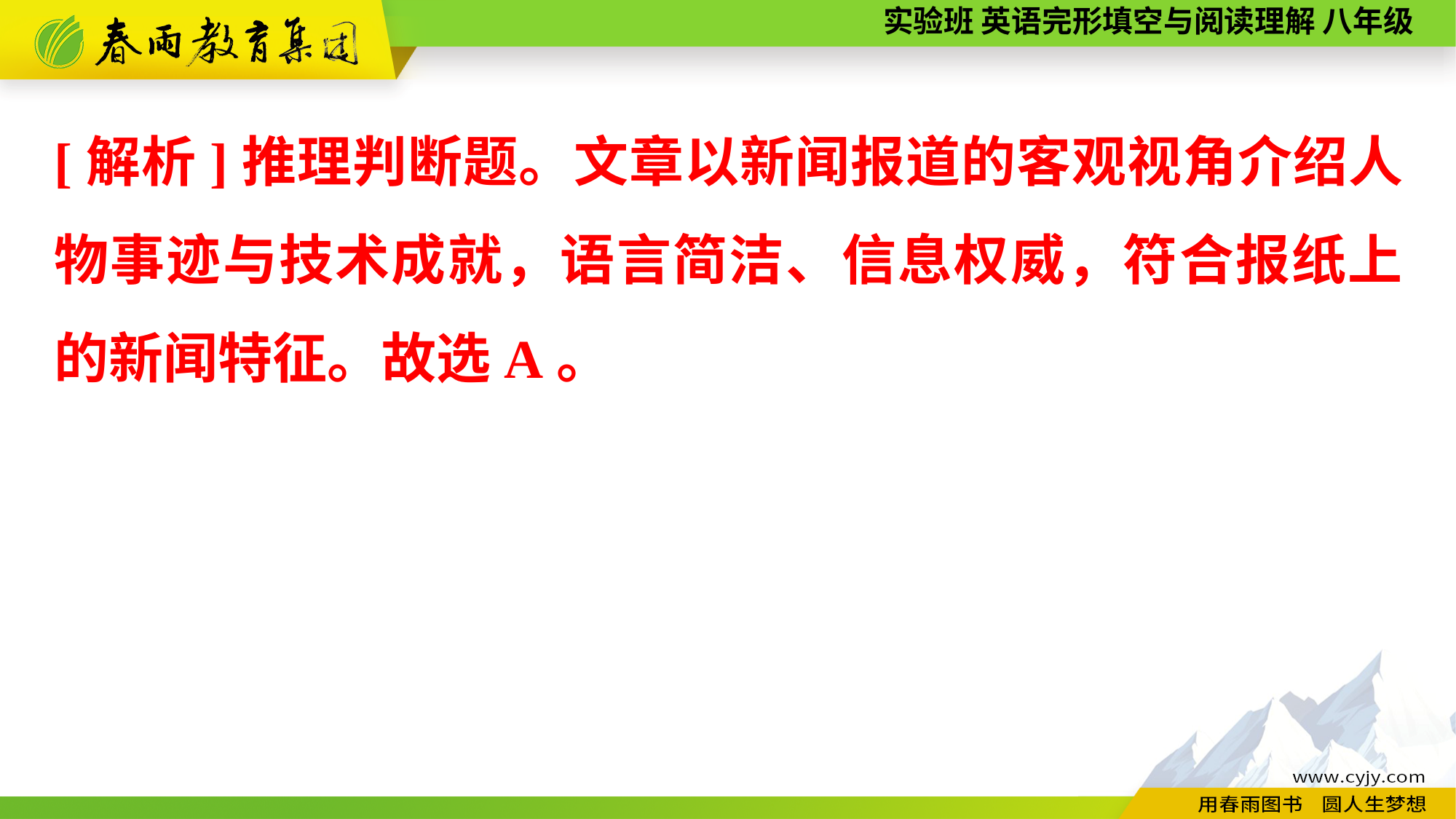

[解析]推理判断题。文章以新闻报道的客观视角介绍人物事迹与技术成就，语言简洁、信息权威，符合报纸上的新闻特征。故选A。